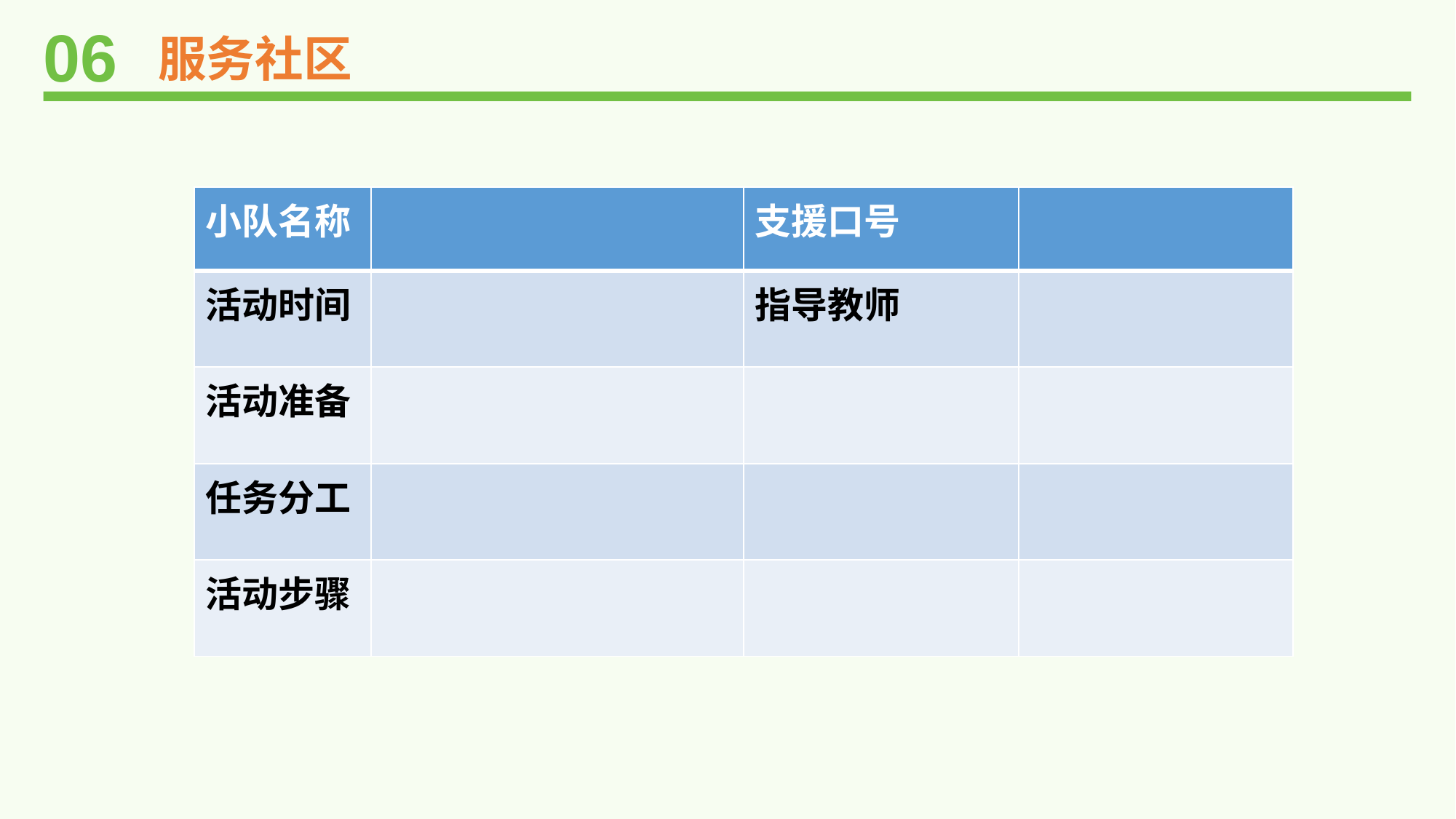

06
服务社区

| 小队名称 |  | 支援口号 |  |
| --- | --- | --- | --- |
| 活动时间 |  | 指导教师 |  |
| 活动准备 |  |  |  |
| 任务分工 |  |  |  |
| 活动步骤 |  |  |  |